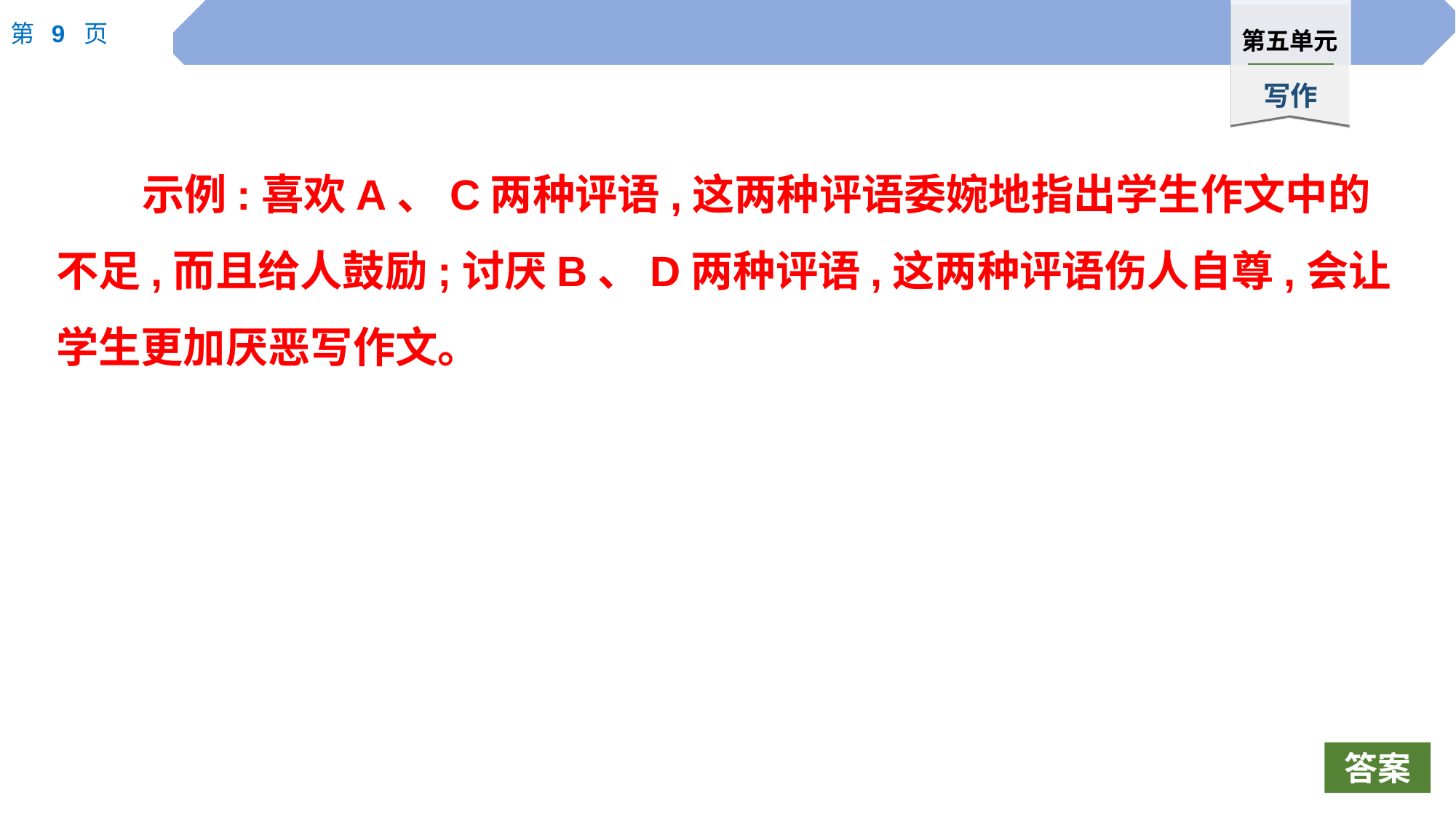

示例:喜欢A、C两种评语,这两种评语委婉地指出学生作文中的不足,而且给人鼓励;讨厌B、D两种评语,这两种评语伤人自尊,会让学生更加厌恶写作文。
答案